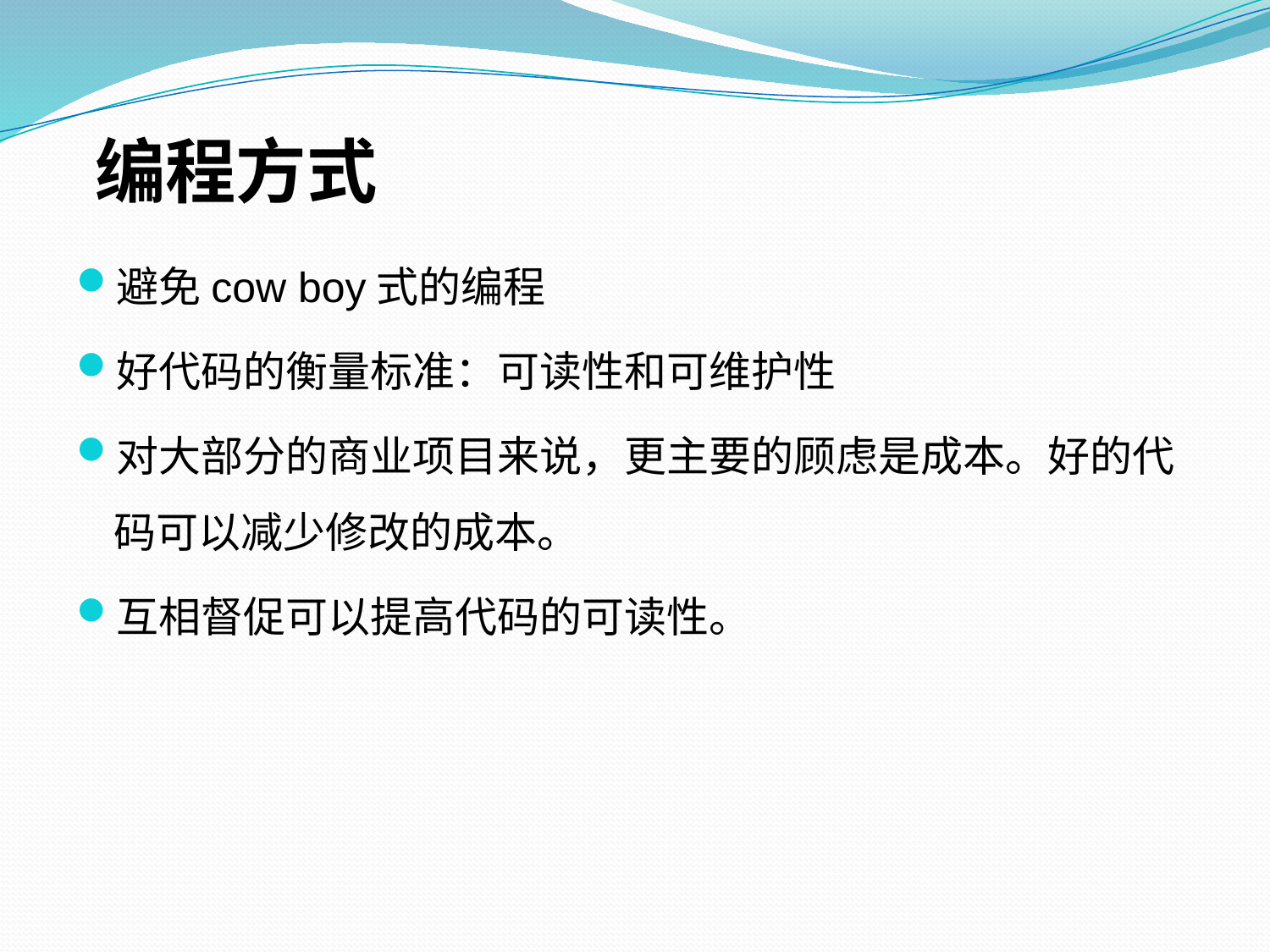

# 编程方式
避免cow boy式的编程
好代码的衡量标准：可读性和可维护性
对大部分的商业项目来说，更主要的顾虑是成本。好的代码可以减少修改的成本。
互相督促可以提高代码的可读性。